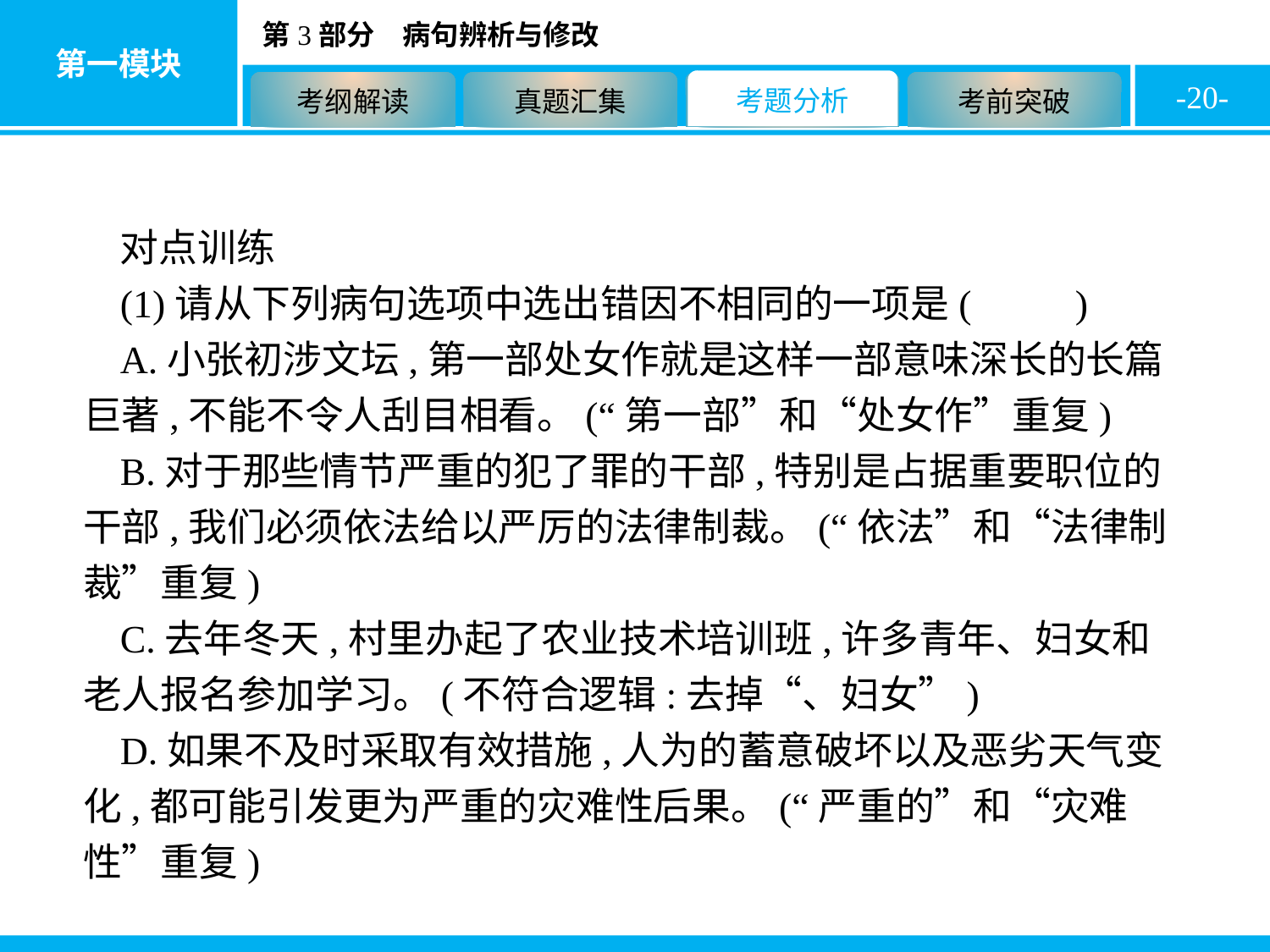

-20-
对点训练
(1)请从下列病句选项中选出错因不相同的一项是(    C    )
A.小张初涉文坛,第一部处女作就是这样一部意味深长的长篇巨著,不能不令人刮目相看。(“第一部”和“处女作”重复)
B.对于那些情节严重的犯了罪的干部,特别是占据重要职位的干部,我们必须依法给以严厉的法律制裁。(“依法”和“法律制裁”重复)
C.去年冬天,村里办起了农业技术培训班,许多青年、妇女和老人报名参加学习。(不符合逻辑:去掉“、妇女”)
D.如果不及时采取有效措施,人为的蓄意破坏以及恶劣天气变化,都可能引发更为严重的灾难性后果。(“严重的”和“灾难性”重复)